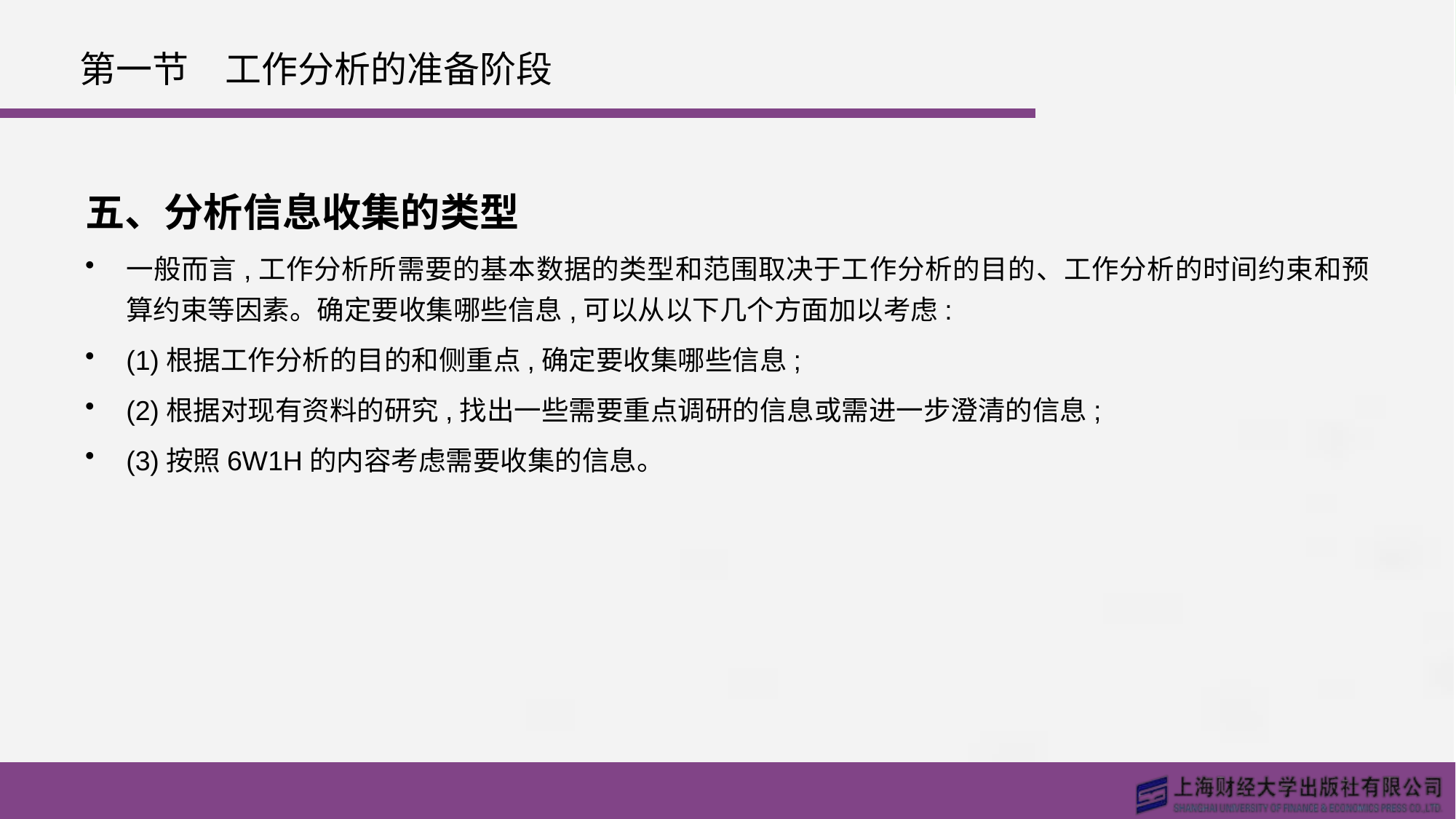

# 第一节　工作分析的准备阶段
五、分析信息收集的类型
一般而言,工作分析所需要的基本数据的类型和范围取决于工作分析的目的、工作分析的时间约束和预算约束等因素。确定要收集哪些信息,可以从以下几个方面加以考虑:
(1)根据工作分析的目的和侧重点,确定要收集哪些信息;
(2)根据对现有资料的研究,找出一些需要重点调研的信息或需进一步澄清的信息;
(3)按照6W1H的内容考虑需要收集的信息。